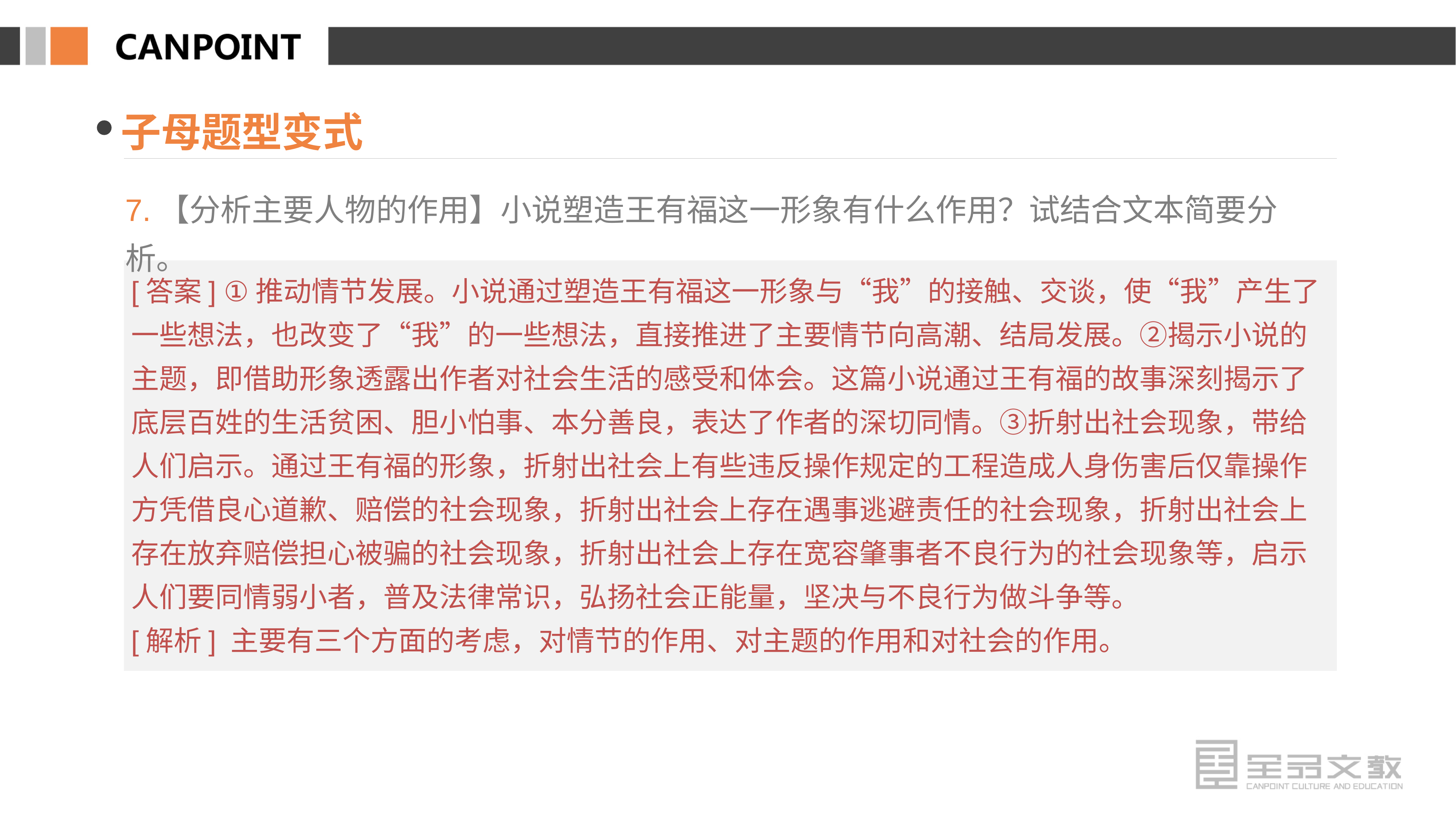

子母题型变式

7.【分析主要人物的作用】小说塑造王有福这一形象有什么作用？试结合文本简要分析。

[答案] ①推动情节发展。小说通过塑造王有福这一形象与“我”的接触、交谈，使“我”产生了一些想法，也改变了“我”的一些想法，直接推进了主要情节向高潮、结局发展。②揭示小说的主题，即借助形象透露出作者对社会生活的感受和体会。这篇小说通过王有福的故事深刻揭示了底层百姓的生活贫困、胆小怕事、本分善良，表达了作者的深切同情。③折射出社会现象，带给人们启示。通过王有福的形象，折射出社会上有些违反操作规定的工程造成人身伤害后仅靠操作方凭借良心道歉、赔偿的社会现象，折射出社会上存在遇事逃避责任的社会现象，折射出社会上存在放弃赔偿担心被骗的社会现象，折射出社会上存在宽容肇事者不良行为的社会现象等，启示人们要同情弱小者，普及法律常识，弘扬社会正能量，坚决与不良行为做斗争等。
[解析] 主要有三个方面的考虑，对情节的作用、对主题的作用和对社会的作用。